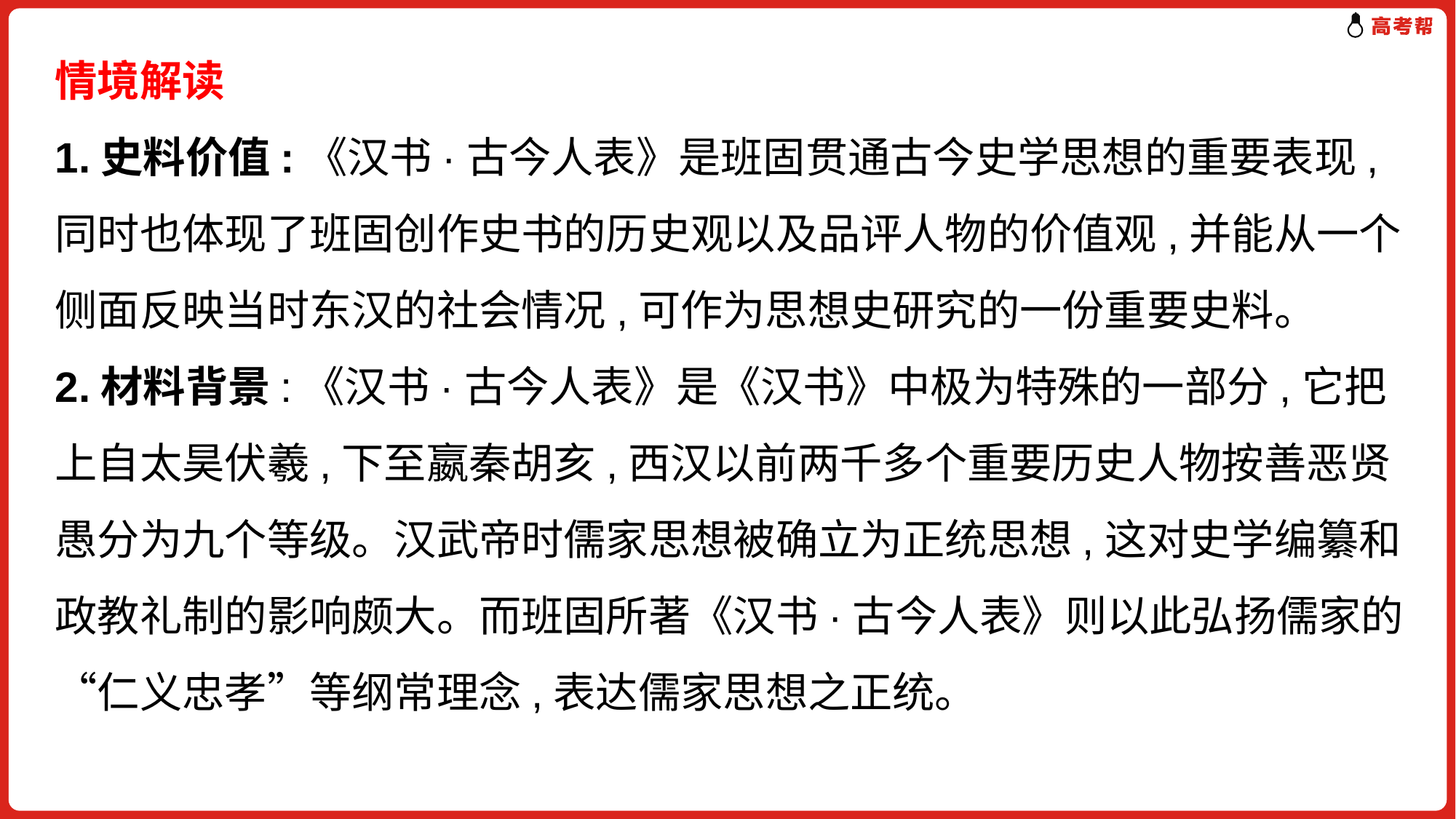

情境解读
1.史料价值:《汉书·古今人表》是班固贯通古今史学思想的重要表现,同时也体现了班固创作史书的历史观以及品评人物的价值观,并能从一个侧面反映当时东汉的社会情况,可作为思想史研究的一份重要史料。
2.材料背景:《汉书·古今人表》是《汉书》中极为特殊的一部分,它把上自太昊伏羲,下至嬴秦胡亥,西汉以前两千多个重要历史人物按善恶贤愚分为九个等级。汉武帝时儒家思想被确立为正统思想,这对史学编纂和政教礼制的影响颇大。而班固所著《汉书·古今人表》则以此弘扬儒家的“仁义忠孝”等纲常理念,表达儒家思想之正统。